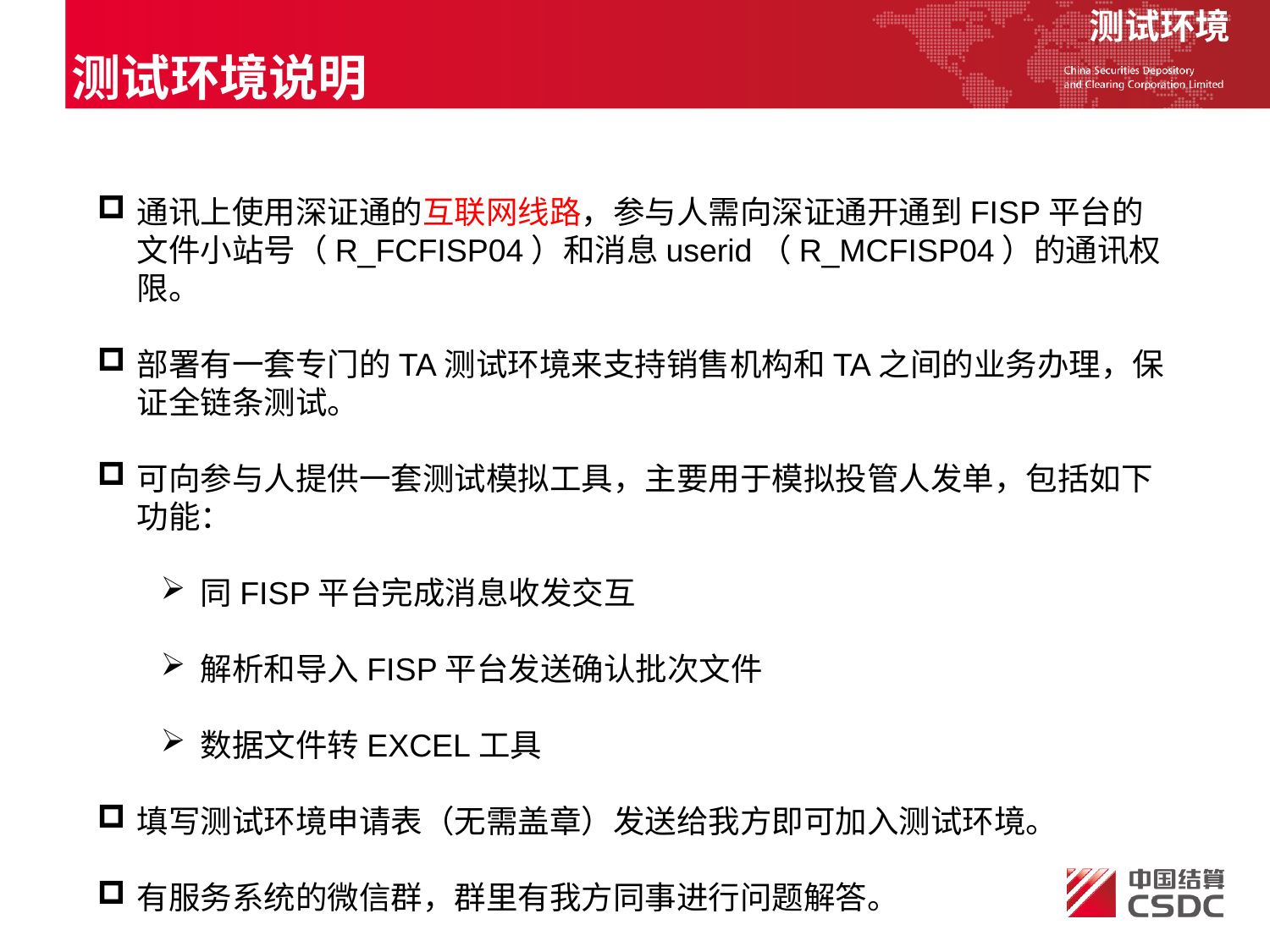

测试环境
测试环境说明
通讯上使用深证通的互联网线路，参与人需向深证通开通到FISP平台的文件小站号（R_FCFISP04）和消息userid（R_MCFISP04）的通讯权限。

部署有一套专门的TA测试环境来支持销售机构和TA之间的业务办理，保证全链条测试。

可向参与人提供一套测试模拟工具，主要用于模拟投管人发单，包括如下功能：

同FISP平台完成消息收发交互

解析和导入FISP平台发送确认批次文件

数据文件转EXCEL工具

填写测试环境申请表（无需盖章）发送给我方即可加入测试环境。

有服务系统的微信群，群里有我方同事进行问题解答。